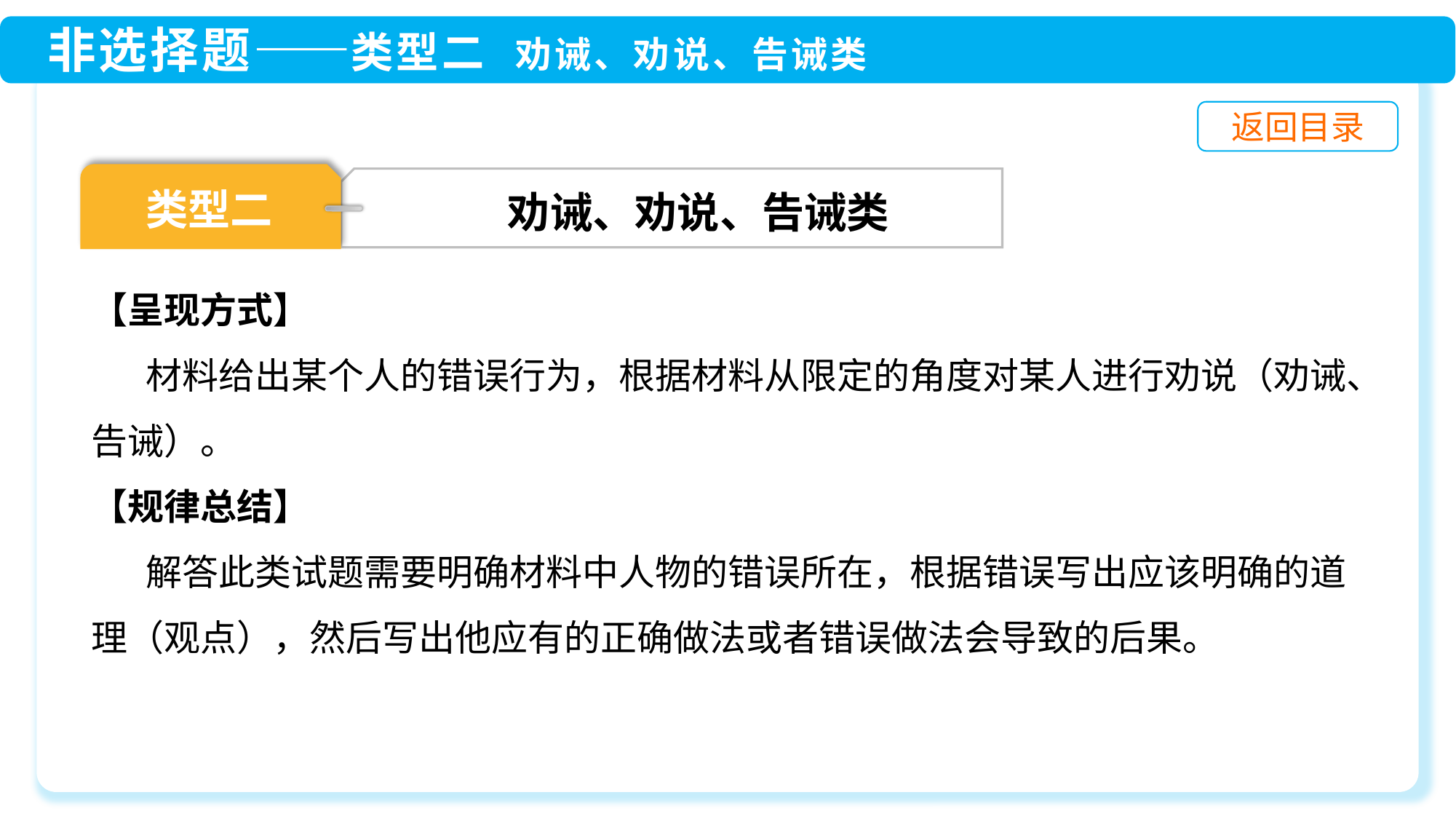

类型二
劝诫、劝说、告诫类

【呈现方式】
材料给出某个人的错误行为，根据材料从限定的角度对某人进行劝说（劝诫、告诫）。
【规律总结】
解答此类试题需要明确材料中人物的错误所在，根据错误写出应该明确的道理（观点），然后写出他应有的正确做法或者错误做法会导致的后果。